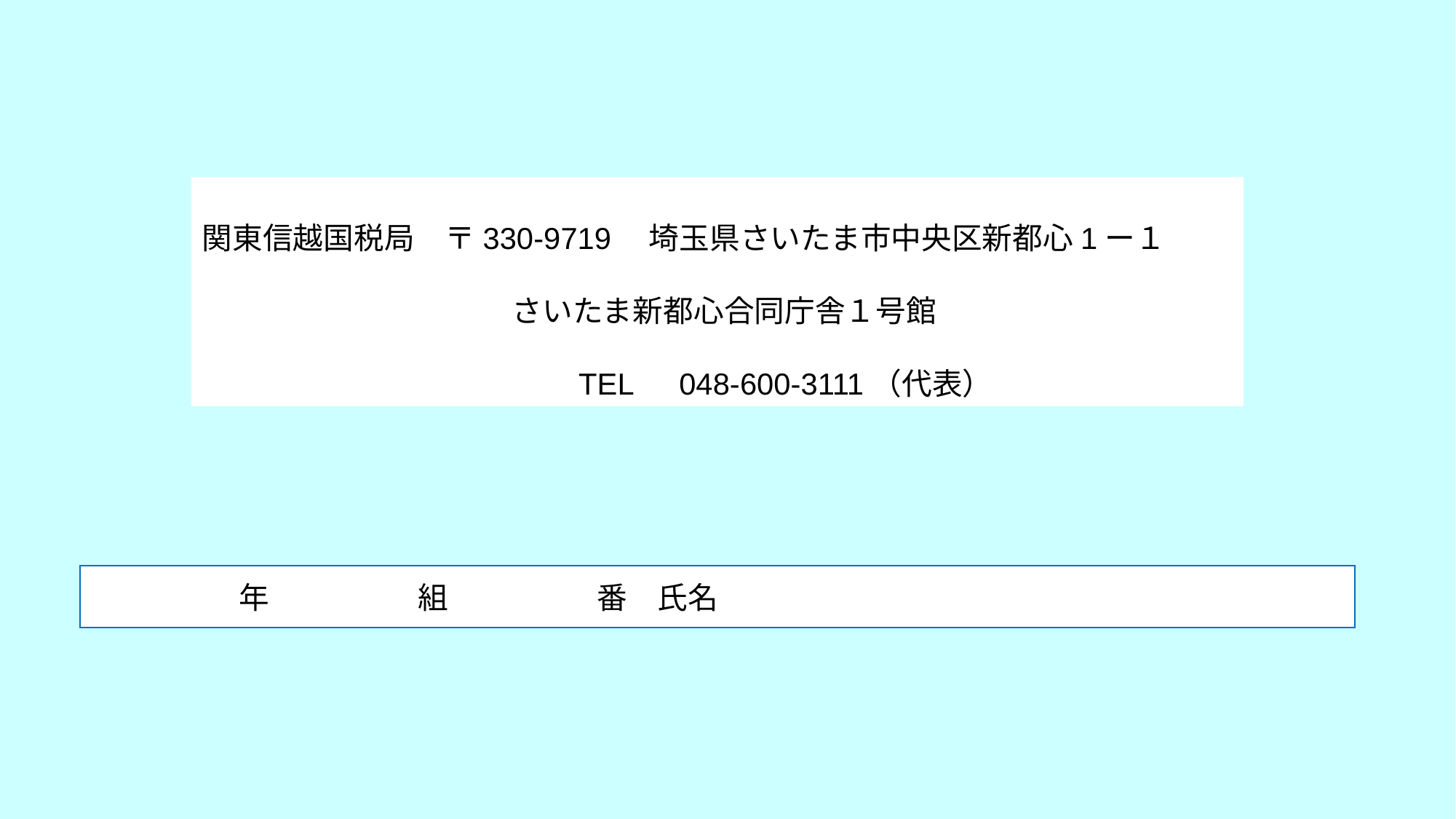

関東信越国税局　〒330-9719　埼玉県さいたま市中央区新都心1ー１
                                             さいたま新都心合同庁舎１号館
                                             TEL　048-600-3111（代表）
　　　　    年　　　    　組　　　　    番　氏名